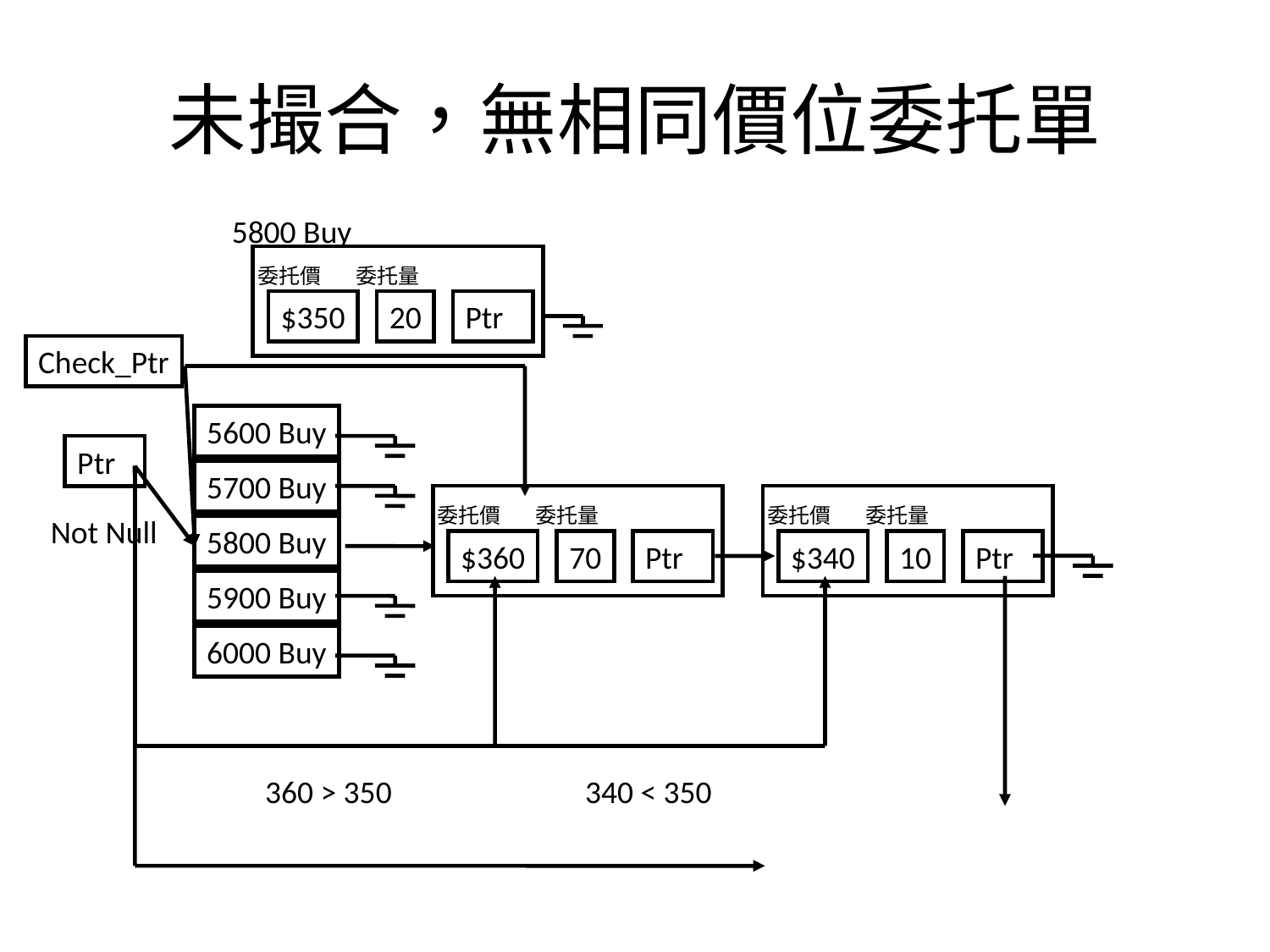

未撮合，無相同價位委托單

5800 Buy

委托價
委托量
$350
20
Ptr

Check_Ptr

5600 Buy
5700 Buy
5800 Buy
5900 Buy
6000 Buy
Ptr

委托價
委托量
$360
70
Ptr

委托價
委托量
$340
10
Ptr

Not Null

340 < 350
360 > 350